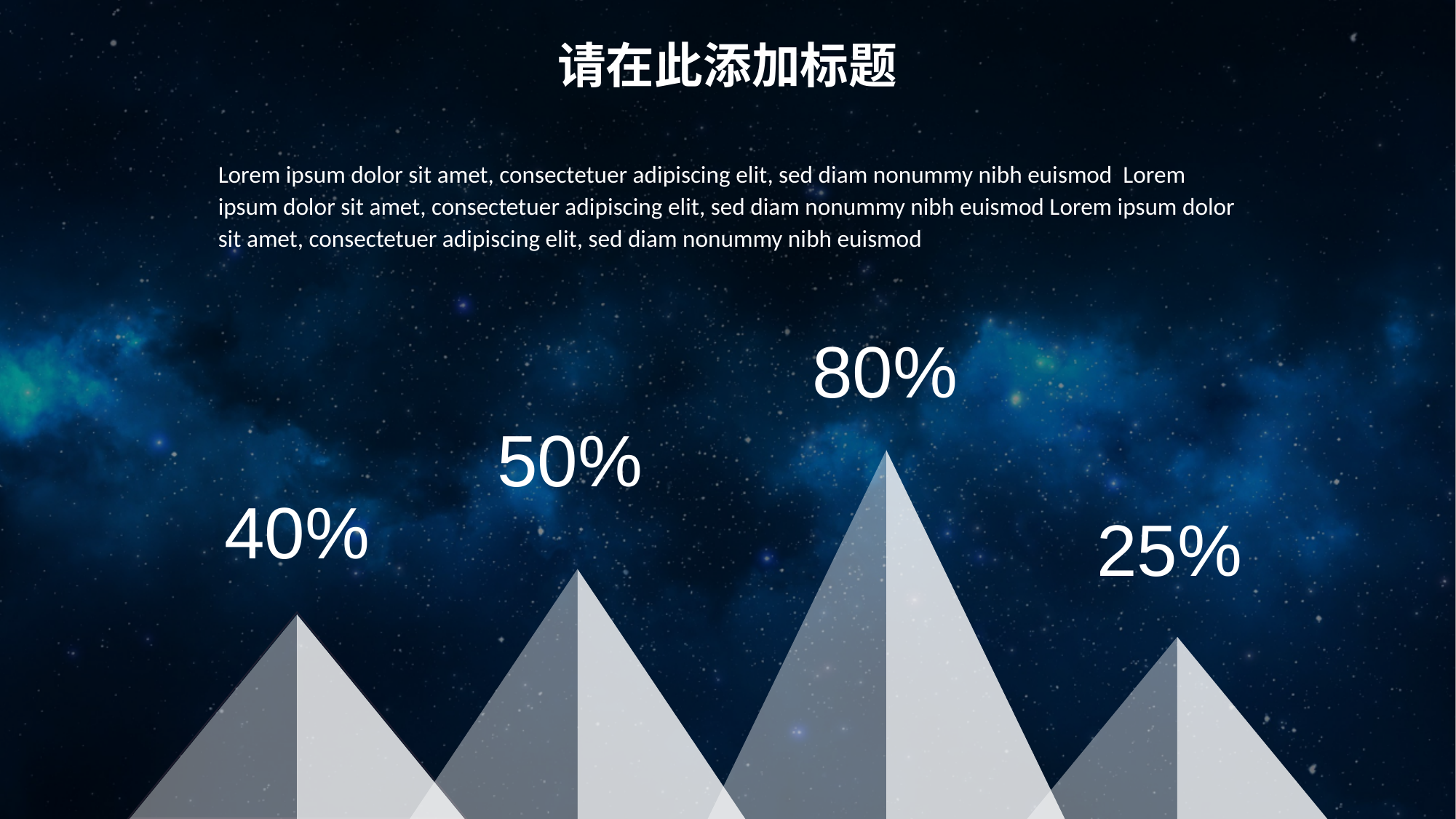

请在此添加标题
Lorem ipsum dolor sit amet, consectetuer adipiscing elit, sed diam nonummy nibh euismod  Lorem ipsum dolor sit amet, consectetuer adipiscing elit, sed diam nonummy nibh euismod Lorem ipsum dolor sit amet, consectetuer adipiscing elit, sed diam nonummy nibh euismod
80%
50%

40%
25%